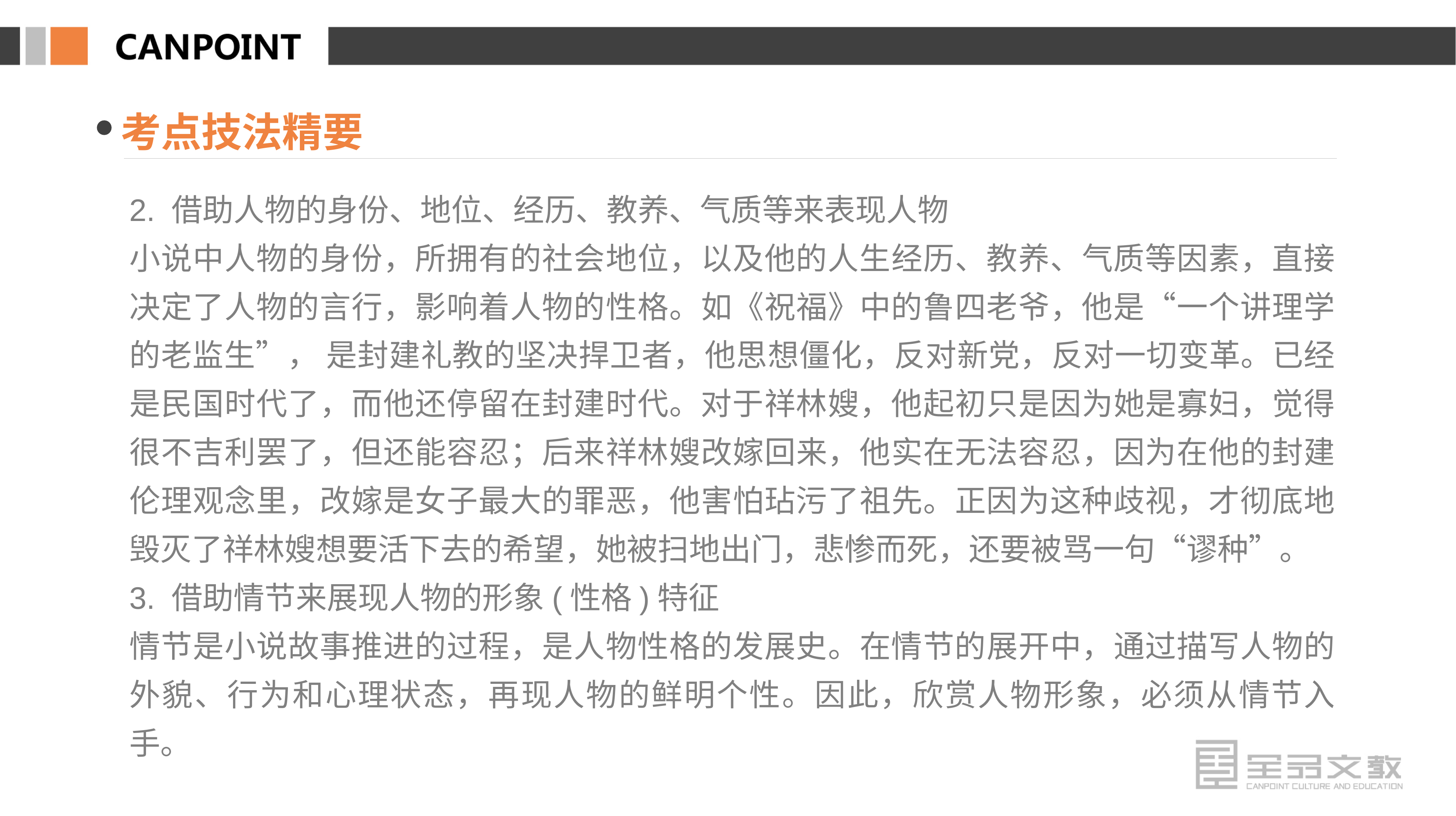

考点技法精要

2. 借助人物的身份、地位、经历、教养、气质等来表现人物
小说中人物的身份，所拥有的社会地位，以及他的人生经历、教养、气质等因素，直接决定了人物的言行，影响着人物的性格。如《祝福》中的鲁四老爷，他是“一个讲理学的老监生”， 是封建礼教的坚决捍卫者，他思想僵化，反对新党，反对一切变革。已经是民国时代了，而他还停留在封建时代。对于祥林嫂，他起初只是因为她是寡妇，觉得很不吉利罢了，但还能容忍；后来祥林嫂改嫁回来，他实在无法容忍，因为在他的封建伦理观念里，改嫁是女子最大的罪恶，他害怕玷污了祖先。正因为这种歧视，才彻底地毁灭了祥林嫂想要活下去的希望，她被扫地出门，悲惨而死，还要被骂一句“谬种”。
3. 借助情节来展现人物的形象(性格)特征
情节是小说故事推进的过程，是人物性格的发展史。在情节的展开中，通过描写人物的外貌、行为和心理状态，再现人物的鲜明个性。因此，欣赏人物形象，必须从情节入手。